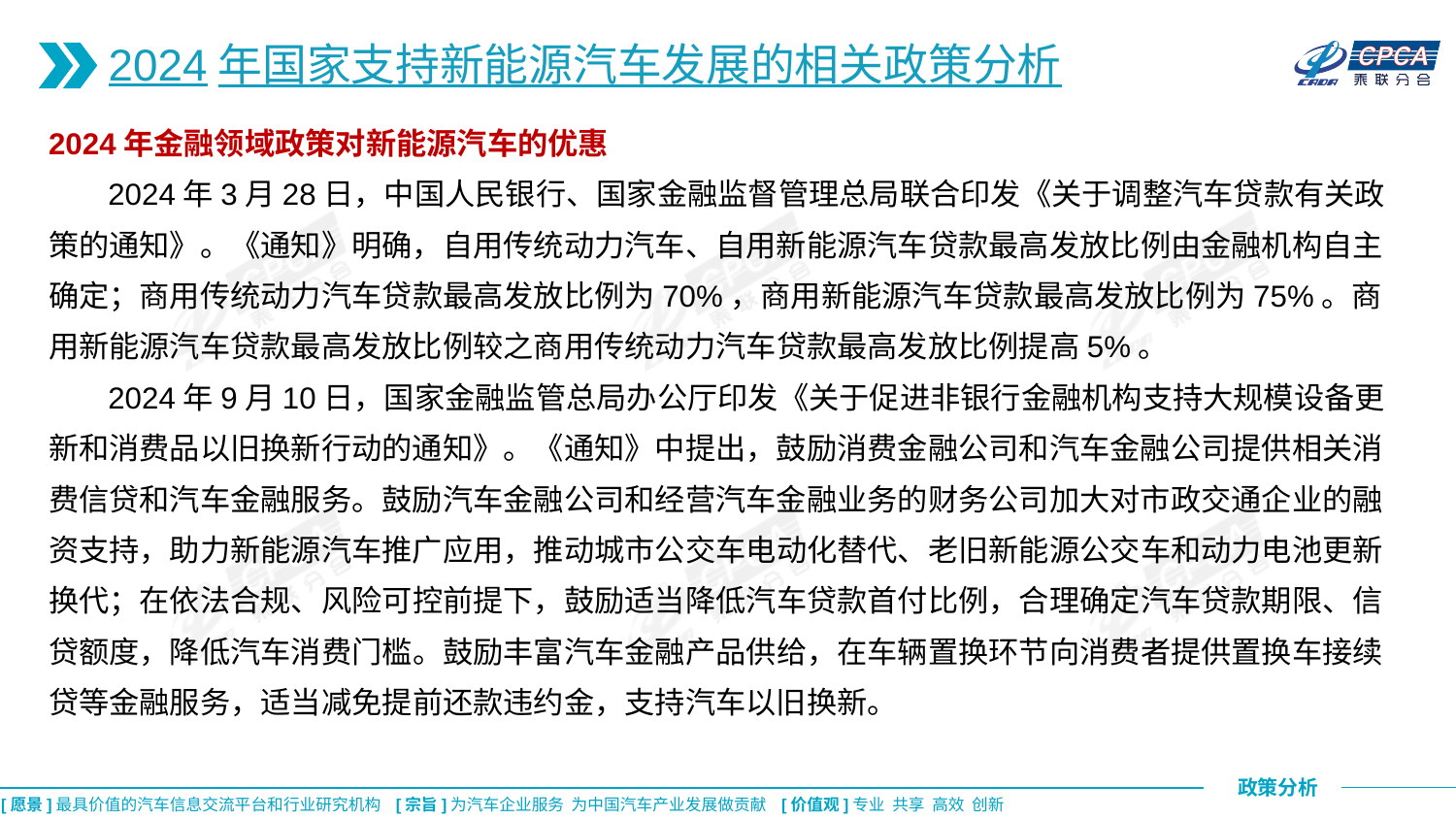

2024年国家支持新能源汽车发展的相关政策分析
2024年金融领域政策对新能源汽车的优惠
       2024年3月28日，中国人民银行、国家金融监督管理总局联合印发《关于调整汽车贷款有关政策的通知》。《通知》明确，自用传统动力汽车、自用新能源汽车贷款最高发放比例由金融机构自主确定；商用传统动力汽车贷款最高发放比例为70%，商用新能源汽车贷款最高发放比例为75%。商用新能源汽车贷款最高发放比例较之商用传统动力汽车贷款最高发放比例提高5%。
       2024年9月10日，国家金融监管总局办公厅印发《关于促进非银行金融机构支持大规模设备更新和消费品以旧换新行动的通知》。《通知》中提出，鼓励消费金融公司和汽车金融公司提供相关消费信贷和汽车金融服务。鼓励汽车金融公司和经营汽车金融业务的财务公司加大对市政交通企业的融资支持，助力新能源汽车推广应用，推动城市公交车电动化替代、老旧新能源公交车和动力电池更新换代；在依法合规、风险可控前提下，鼓励适当降低汽车贷款首付比例，合理确定汽车贷款期限、信贷额度，降低汽车消费门槛。鼓励丰富汽车金融产品供给，在车辆置换环节向消费者提供置换车接续贷等金融服务，适当减免提前还款违约金，支持汽车以旧换新。